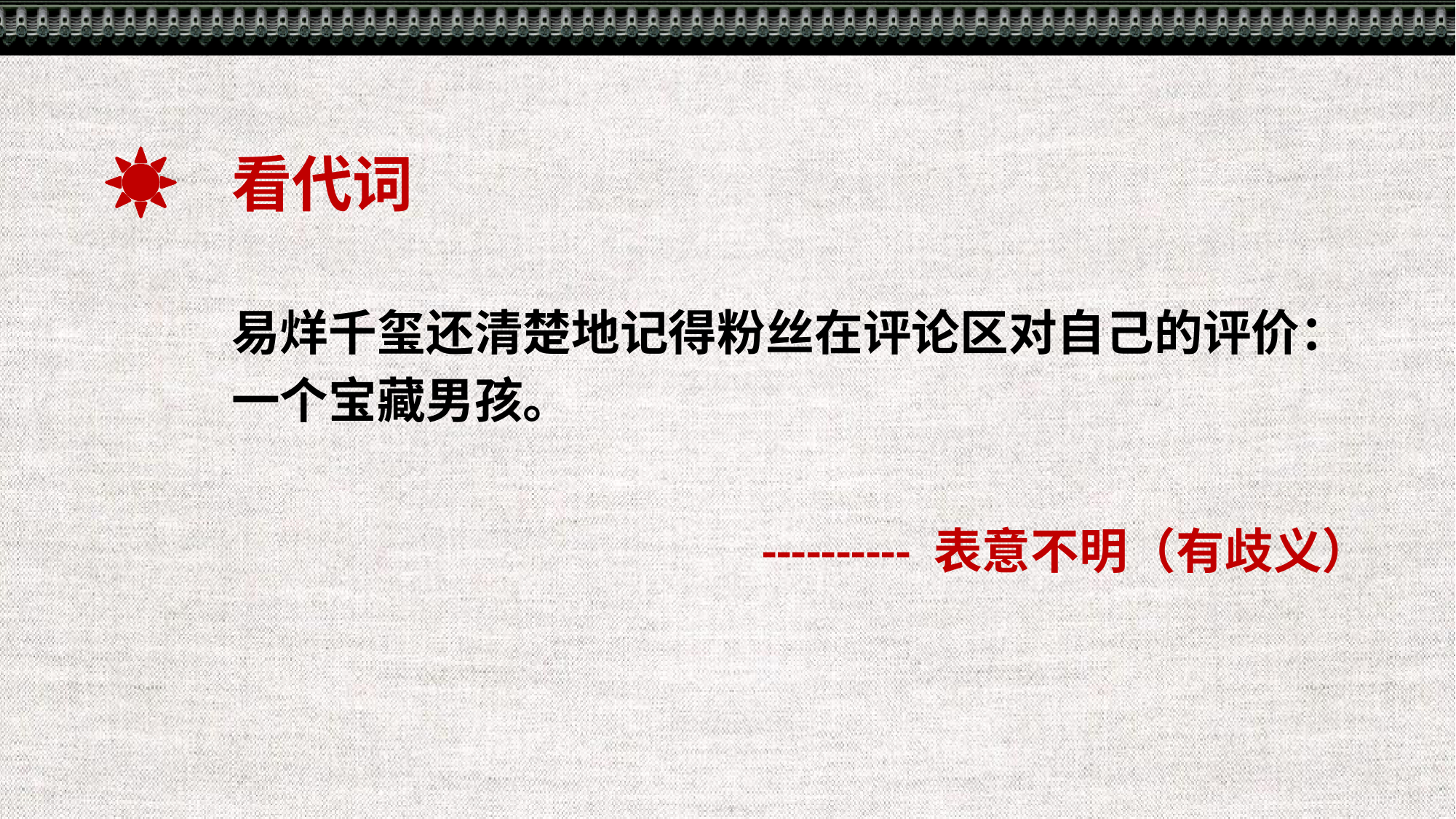

看代词

易烊千玺还清楚地记得粉丝在评论区对自己的评价：一个宝藏男孩。
---------- 表意不明（有歧义）